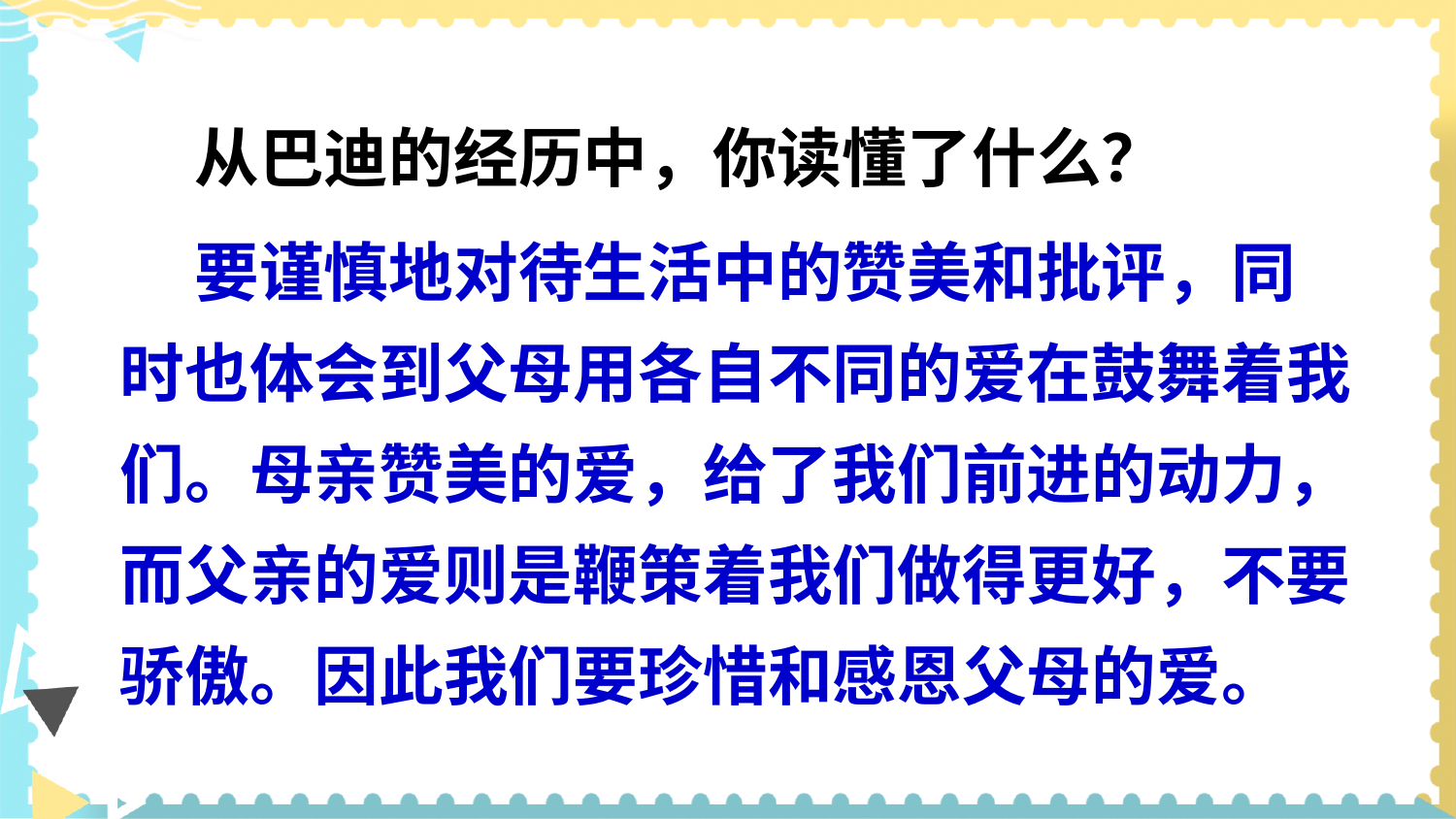

从巴迪的经历中，你读懂了什么？
    要谨慎地对待生活中的赞美和批评，同时也体会到父母用各自不同的爱在鼓舞着我们。母亲赞美的爱，给了我们前进的动力，而父亲的爱则是鞭策着我们做得更好，不要骄傲。因此我们要珍惜和感恩父母的爱。